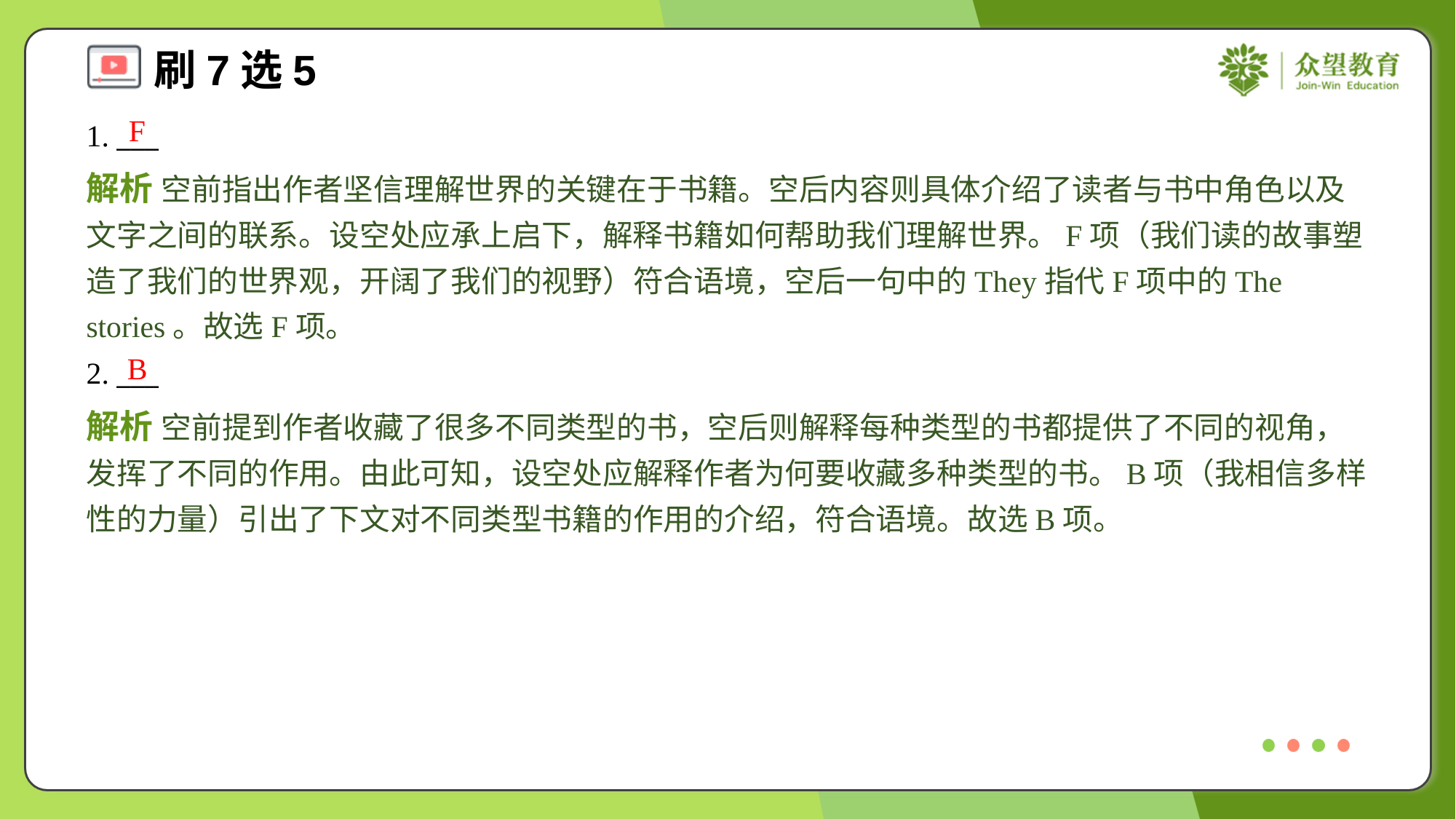

F
1. ___
解析 空前指出作者坚信理解世界的关键在于书籍。空后内容则具体介绍了读者与书中角色以及文字之间的联系。设空处应承上启下，解释书籍如何帮助我们理解世界。F项（我们读的故事塑造了我们的世界观，开阔了我们的视野）符合语境，空后一句中的They指代F项中的The stories。故选F项。
B
2. ___
解析 空前提到作者收藏了很多不同类型的书，空后则解释每种类型的书都提供了不同的视角，发挥了不同的作用。由此可知，设空处应解释作者为何要收藏多种类型的书。B项（我相信多样性的力量）引出了下文对不同类型书籍的作用的介绍，符合语境。故选B项。